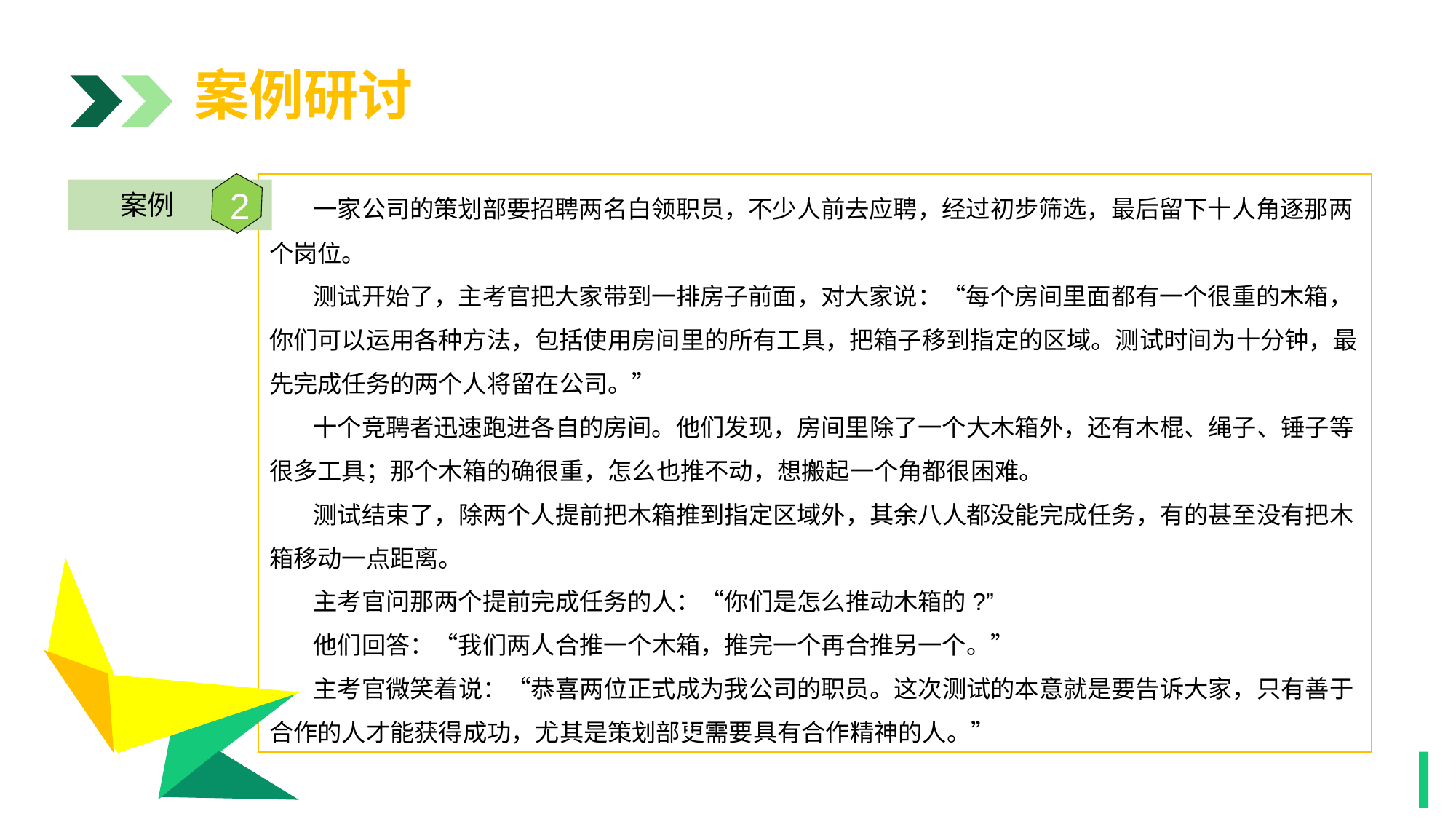

案例研讨

       一家公司的策划部要招聘两名白领职员，不少人前去应聘，经过初步筛选，最后留下十人角逐那两个岗位。
       测试开始了，主考官把大家带到一排房子前面，对大家说：“每个房间里面都有一个很重的木箱，你们可以运用各种方法，包括使用房间里的所有工具，把箱子移到指定的区域。测试时间为十分钟，最先完成任务的两个人将留在公司。”
       十个竞聘者迅速跑进各自的房间。他们发现，房间里除了一个大木箱外，还有木棍、绳子、锤子等很多工具；那个木箱的确很重，怎么也推不动，想搬起一个角都很困难。
       测试结束了，除两个人提前把木箱推到指定区域外，其余八人都没能完成任务，有的甚至没有把木箱移动一点距离。
       主考官问那两个提前完成任务的人：“你们是怎么推动木箱的?”
       他们回答：“我们两人合推一个木箱，推完一个再合推另一个。”
       主考官微笑着说：“恭喜两位正式成为我公司的职员。这次测试的本意就是要告诉大家，只有善于合作的人才能获得成功，尤其是策划部更需要具有合作精神的人。”
2

案例
1

1
4